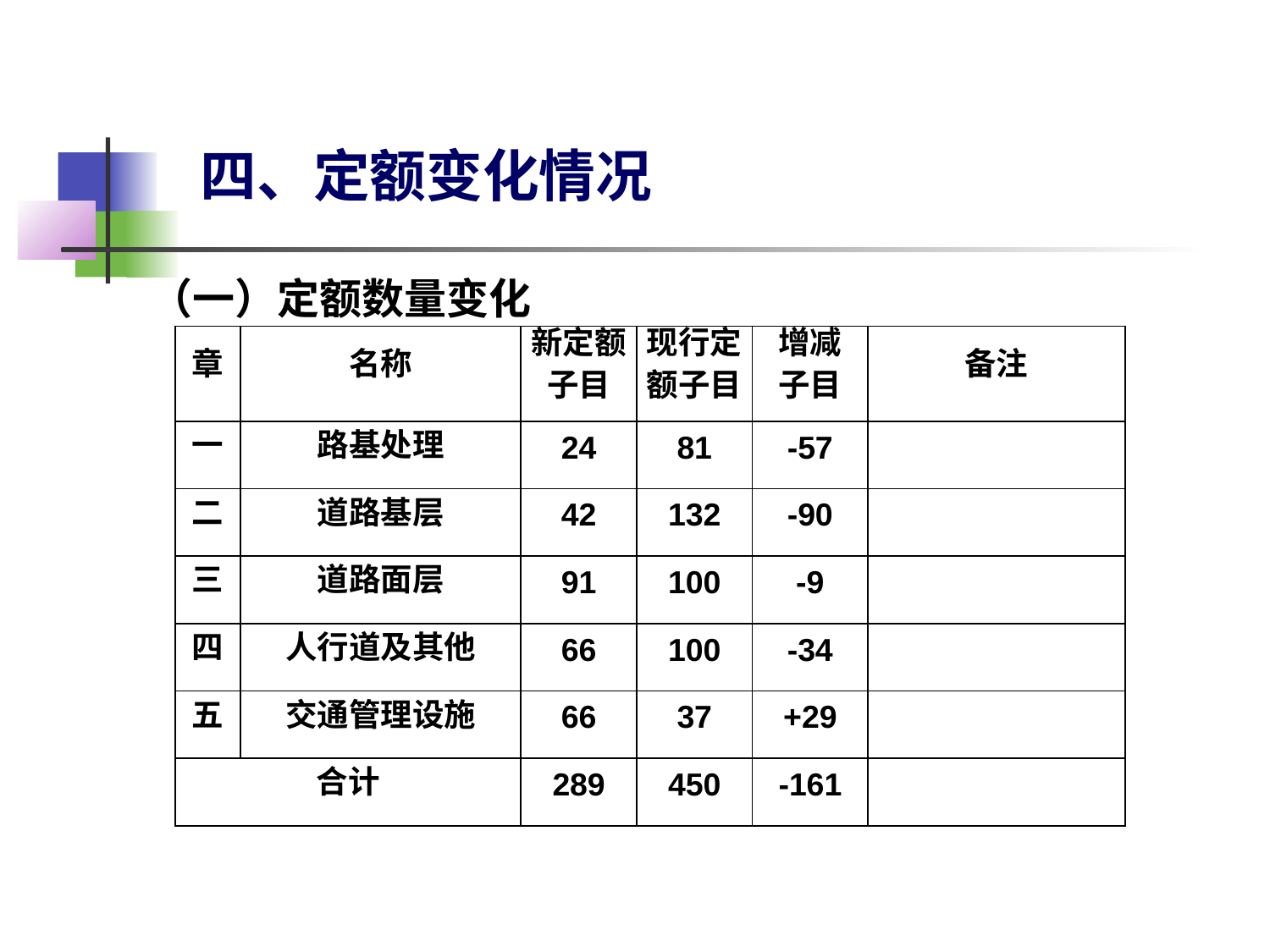

# 四、定额变化情况
（一）定额数量变化

| 章 | 名称 | 新定额 子目 | 现行定 额子目 | 增减 子目 | 备注 |
| --- | --- | --- | --- | --- | --- |
| 一 | 路基处理 | 24 | 81 | -57 |  |
| 二 | 道路基层 | 42 | 132 | -90 |  |
| 三 | 道路面层 | 91 | 100 | -9 |  |
| 四 | 人行道及其他 | 66 | 100 | -34 |  |
| 五 | 交通管理设施 | 66 | 37 | +29 |  |
| 合计 |  | 289 | 450 | -161 |  |